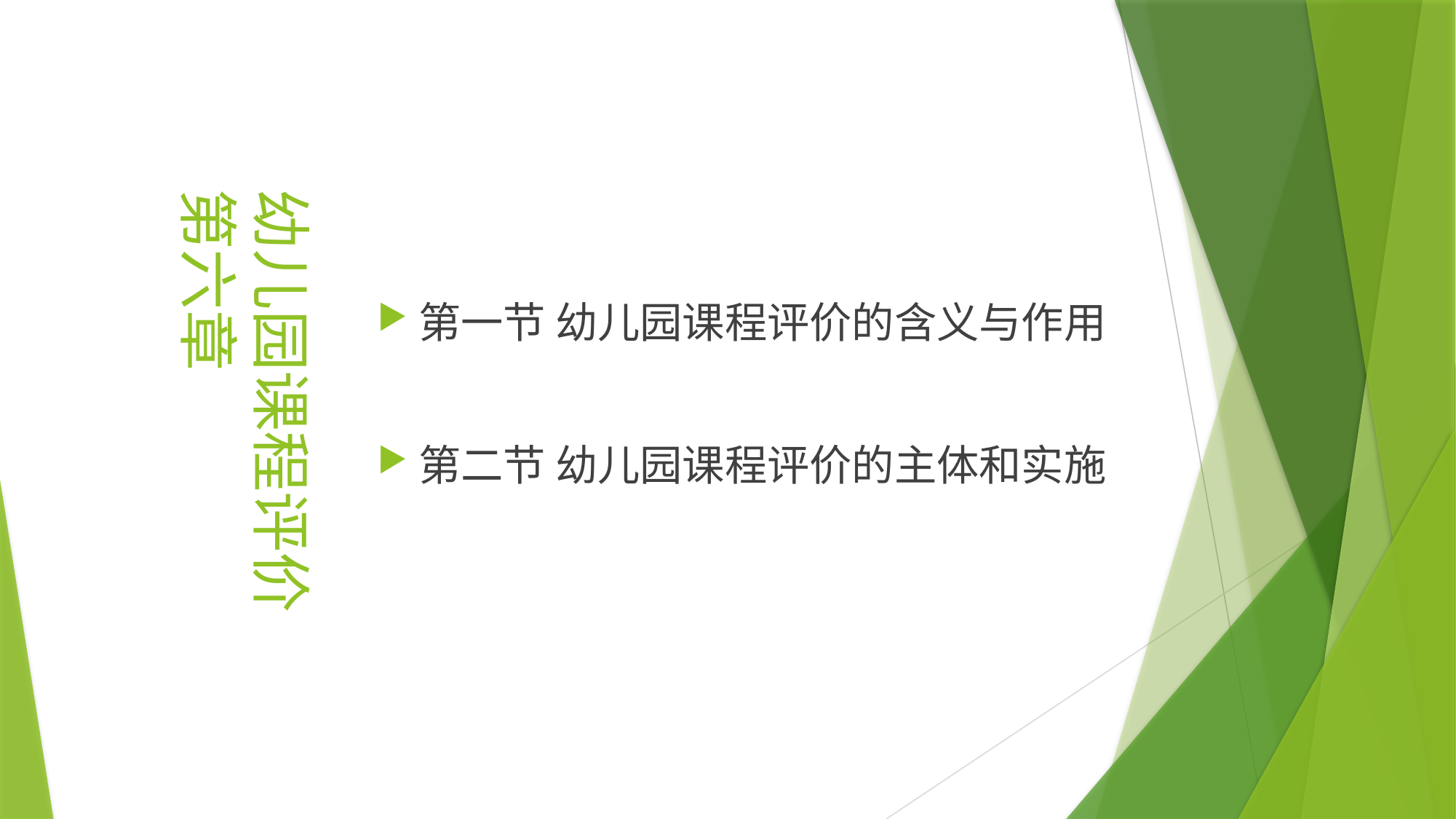

幼儿园课程评价
第六章
第一节 幼儿园课程评价的含义与作用
第二节 幼儿园课程评价的主体和实施